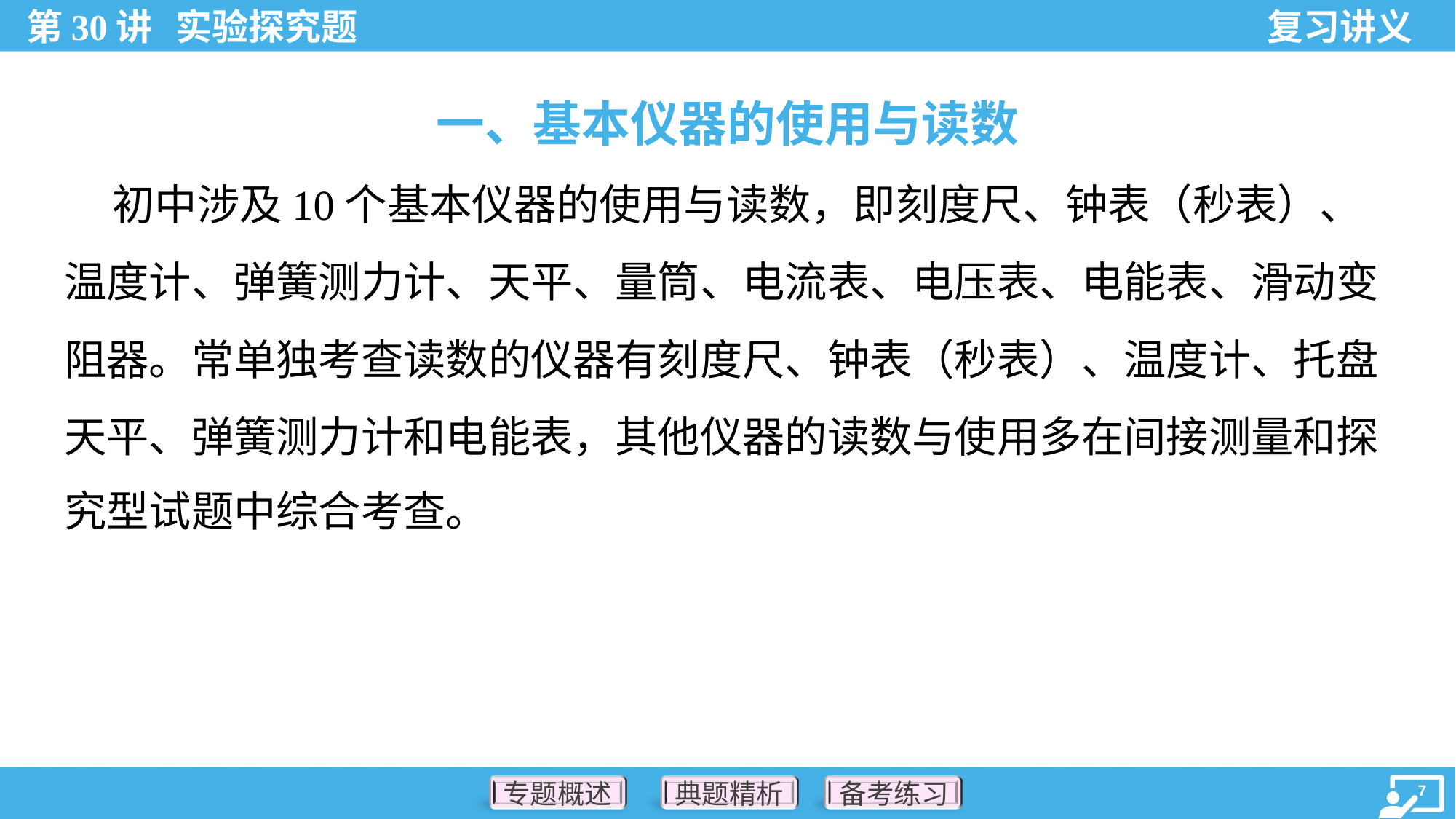

一、基本仪器的使用与读数
    初中涉及10个基本仪器的使用与读数，即刻度尺、钟表（秒表）、
温度计、弹簧测力计、天平、量筒、电流表、电压表、电能表、滑动变
阻器。常单独考查读数的仪器有刻度尺、钟表（秒表）、温度计、托盘
天平、弹簧测力计和电能表，其他仪器的读数与使用多在间接测量和探
究型试题中综合考查。